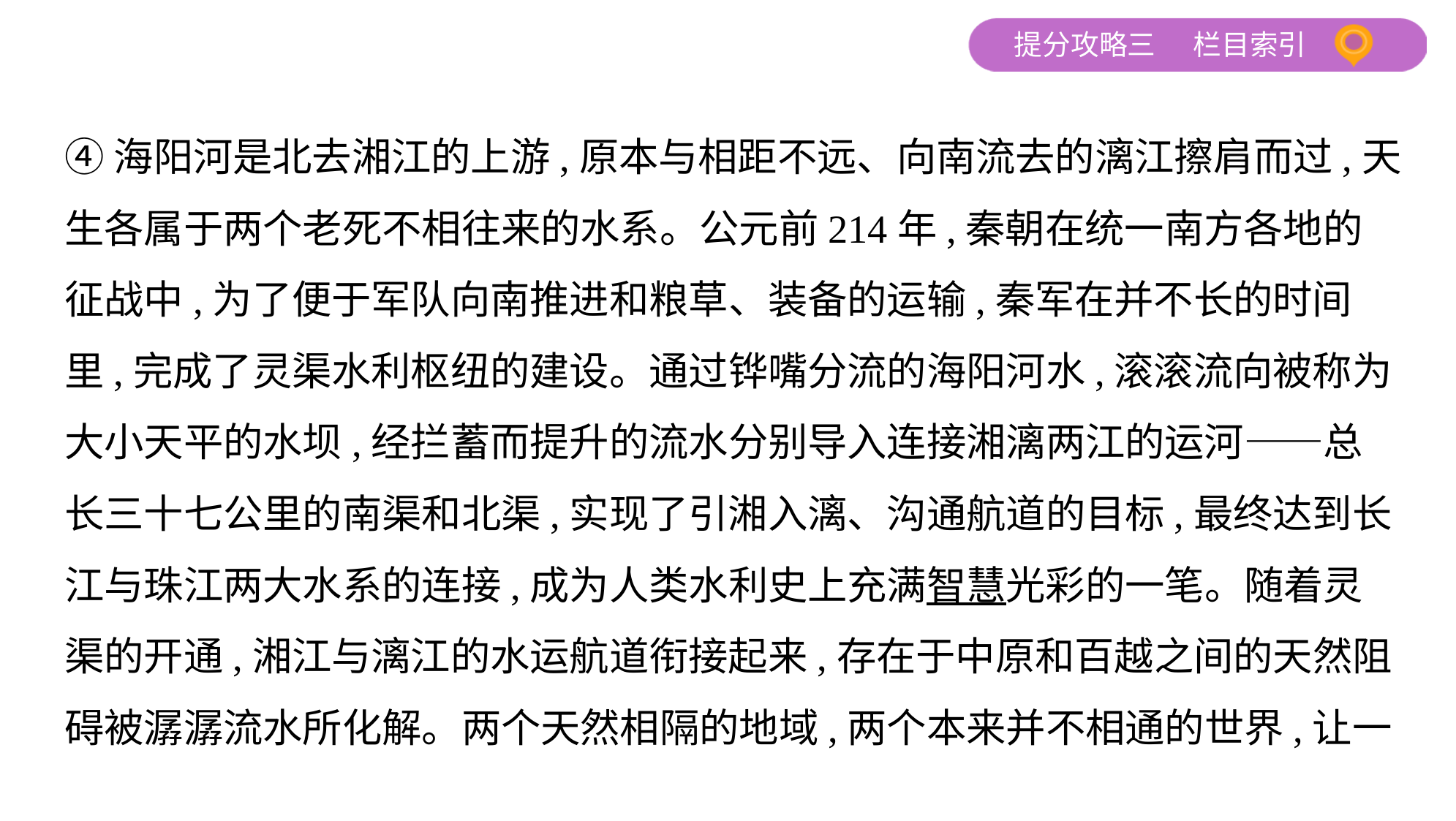

④海阳河是北去湘江的上游,原本与相距不远、向南流去的漓江擦肩而过,天
生各属于两个老死不相往来的水系。公元前214年,秦朝在统一南方各地的
征战中,为了便于军队向南推进和粮草、装备的运输,秦军在并不长的时间
里,完成了灵渠水利枢纽的建设。通过铧嘴分流的海阳河水,滚滚流向被称为
大小天平的水坝,经拦蓄而提升的流水分别导入连接湘漓两江的运河——总
长三十七公里的南渠和北渠,实现了引湘入漓、沟通航道的目标,最终达到长
江与珠江两大水系的连接,成为人类水利史上充满智慧光彩的一笔。随着灵
渠的开通,湘江与漓江的水运航道衔接起来,存在于中原和百越之间的天然阻
碍被潺潺流水所化解。两个天然相隔的地域,两个本来并不相通的世界,让一